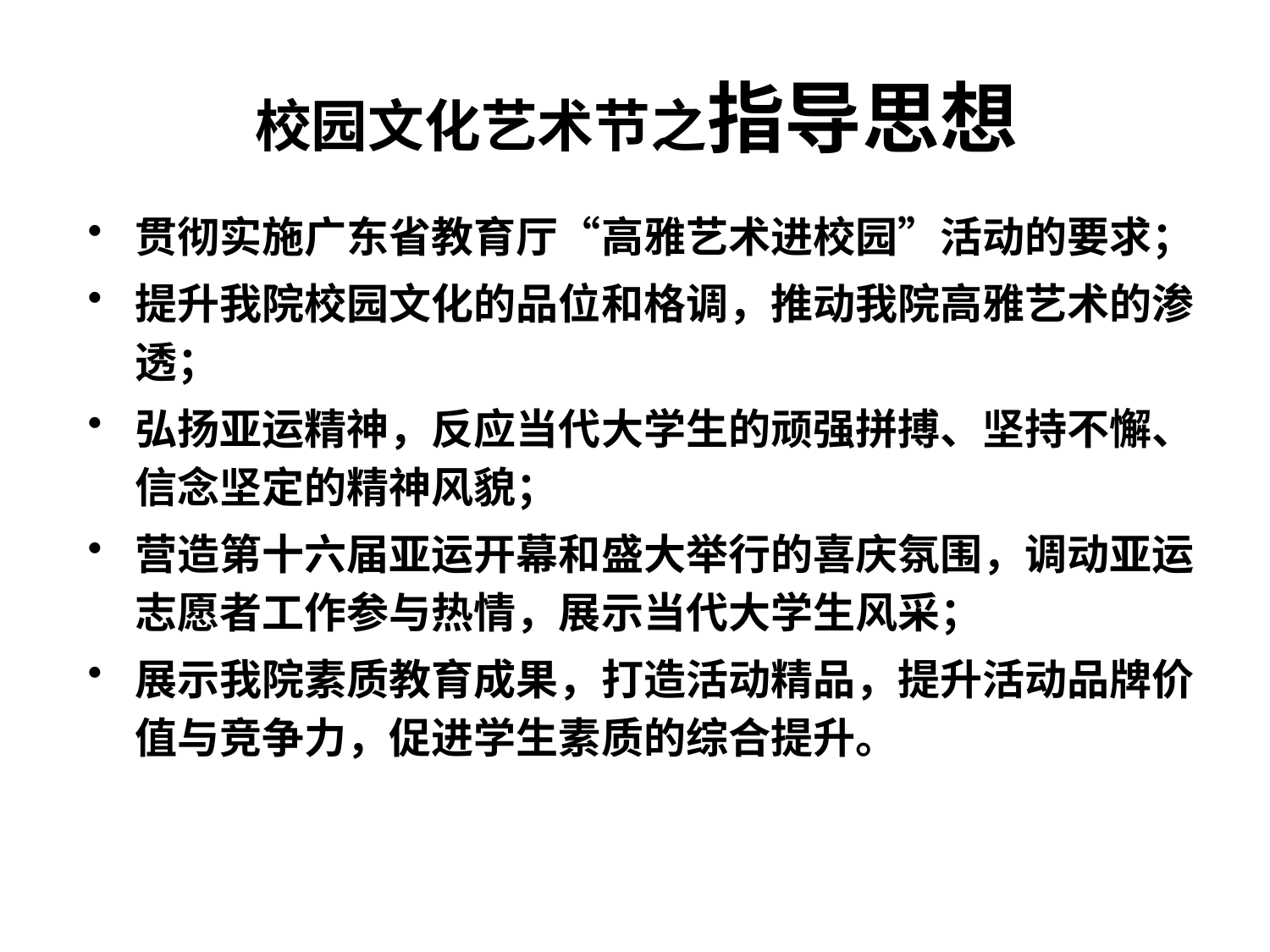

# 校园文化艺术节之指导思想
贯彻实施广东省教育厅“高雅艺术进校园”活动的要求；
提升我院校园文化的品位和格调，推动我院高雅艺术的渗透；
弘扬亚运精神，反应当代大学生的顽强拼搏、坚持不懈、信念坚定的精神风貌；
营造第十六届亚运开幕和盛大举行的喜庆氛围，调动亚运志愿者工作参与热情，展示当代大学生风采；
展示我院素质教育成果，打造活动精品，提升活动品牌价值与竞争力，促进学生素质的综合提升。